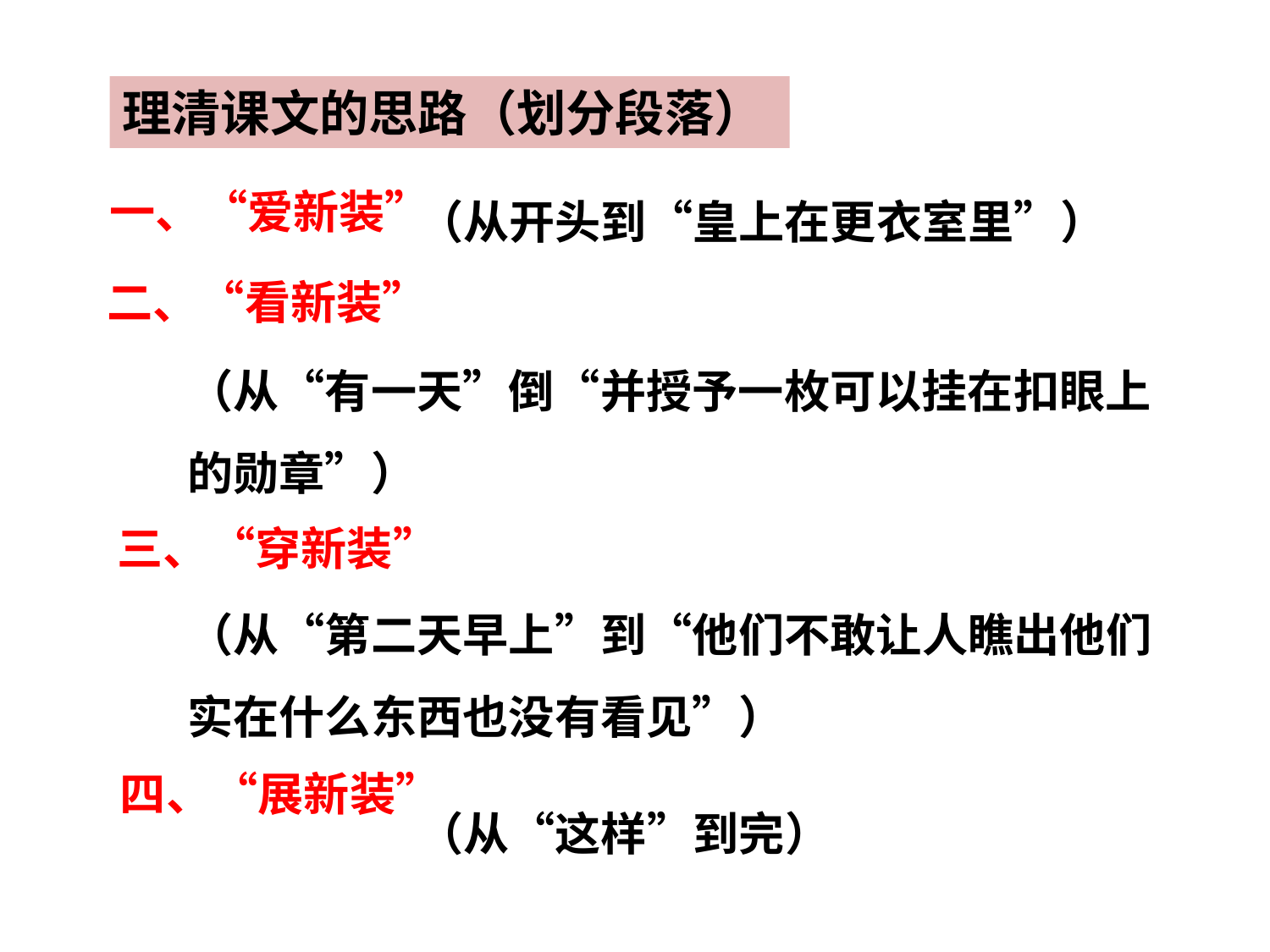

理清课文的思路（划分段落）
一、“爱新装”
（从开头到“皇上在更衣室里”）
二、“看新装”
（从“有一天”倒“并授予一枚可以挂在扣眼上的勋章”）
三、“穿新装”
（从“第二天早上”到“他们不敢让人瞧出他们实在什么东西也没有看见”）
四、“展新装”
（从“这样”到完）